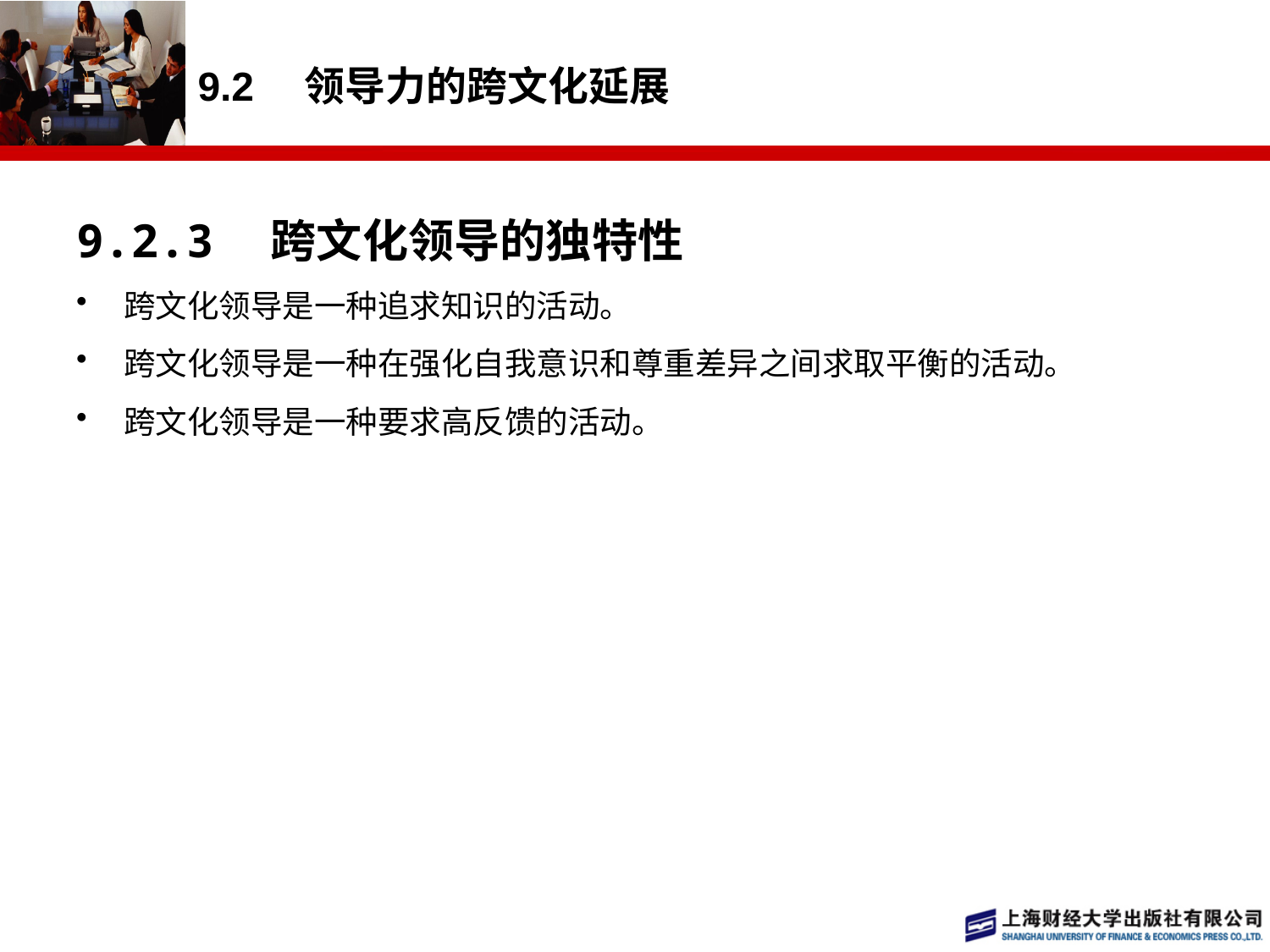

# 9.2　领导力的跨文化延展
9.2.3　跨文化领导的独特性
跨文化领导是一种追求知识的活动。
跨文化领导是一种在强化自我意识和尊重差异之间求取平衡的活动。
跨文化领导是一种要求高反馈的活动。